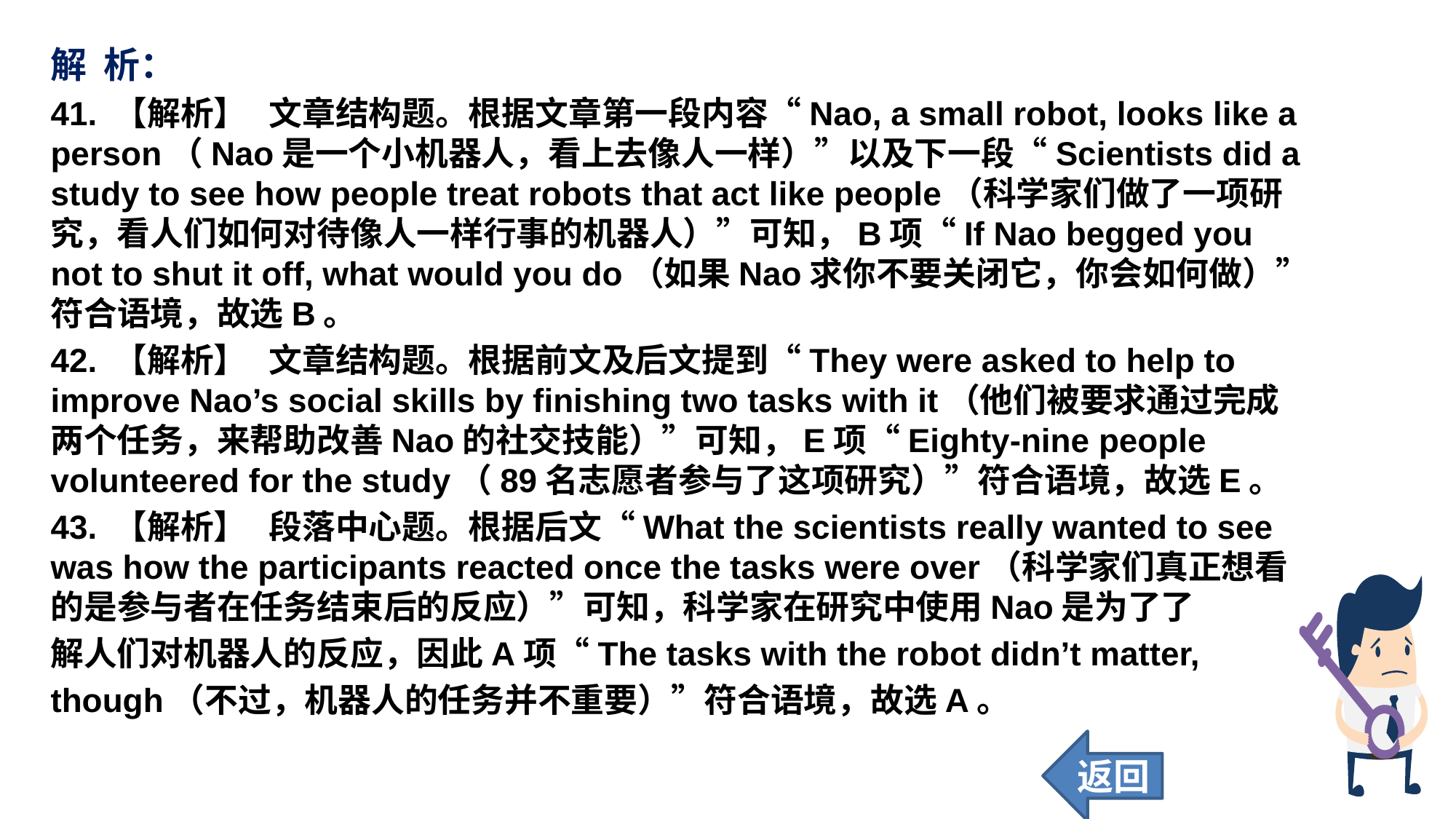

解  析：
41. 【解析】	文章结构题。根据文章第一段内容“Nao, a small robot, looks like a person（Nao是一个小机器人，看上去像人一样）”以及下一段“Scientists did a study to see how people treat robots that act like people（科学家们做了一项研究，看人们如何对待像人一样行事的机器人）”可知，B项“If Nao begged you not to shut it off, what would you do（如果Nao求你不要关闭它，你会如何做）”符合语境，故选B。
42. 【解析】	文章结构题。根据前文及后文提到“They were asked to help to improve Nao’s social skills by finishing two tasks with it（他们被要求通过完成两个任务，来帮助改善Nao的社交技能）”可知，E项“Eighty-nine people volunteered for the study（89名志愿者参与了这项研究）”符合语境，故选E。
43. 【解析】	段落中心题。根据后文“What the scientists really wanted to see was how the participants reacted once the tasks were over（科学家们真正想看的是参与者在任务结束后的反应）”可知，科学家在研究中使用Nao是为了了
解人们对机器人的反应，因此A项“The tasks with the robot didn’t matter,
though（不过，机器人的任务并不重要）”符合语境，故选A。

返回
45